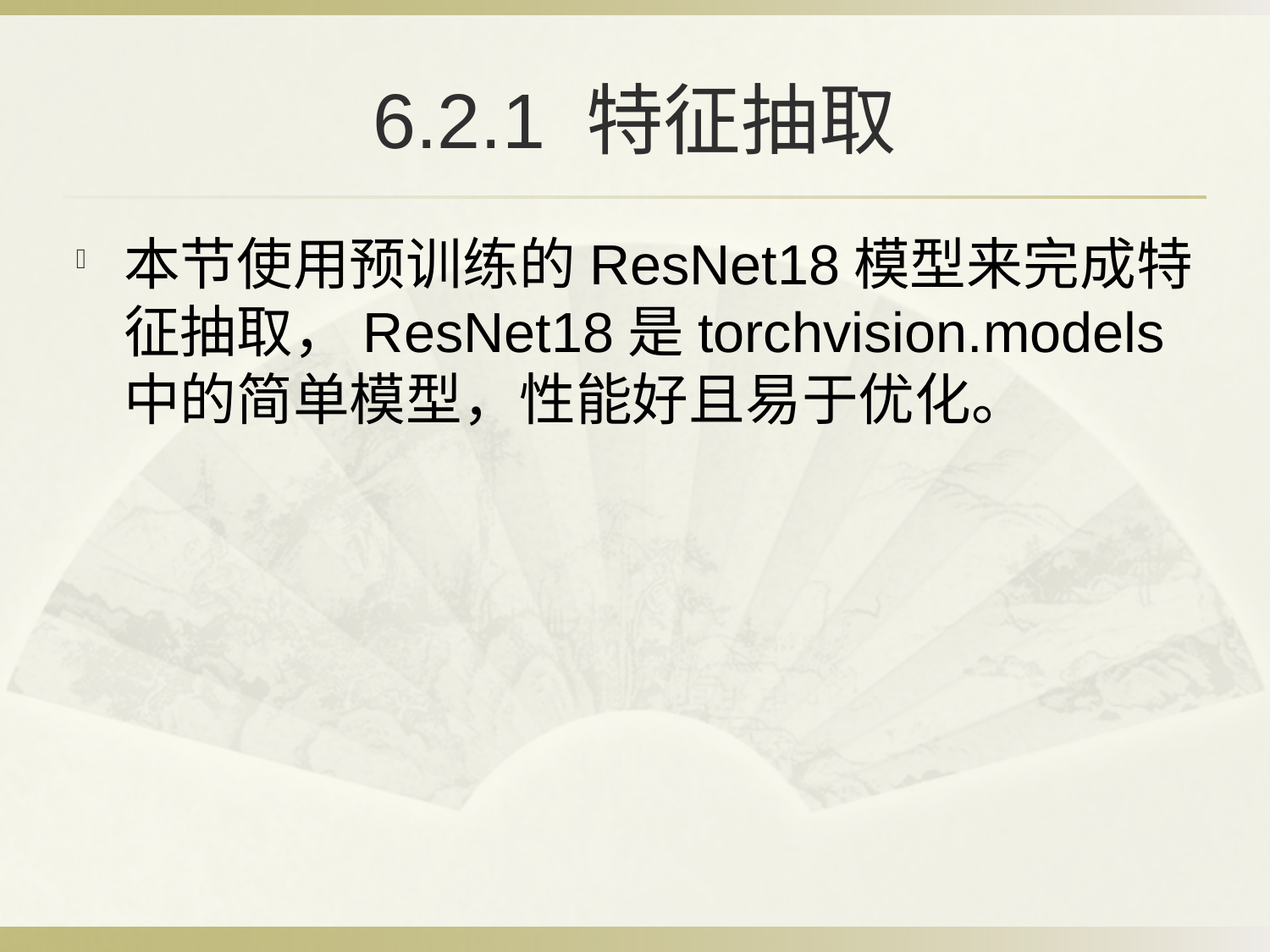

# 6.2.1 特征抽取
本节使用预训练的ResNet18模型来完成特征抽取，ResNet18是torchvision.models中的简单模型，性能好且易于优化。